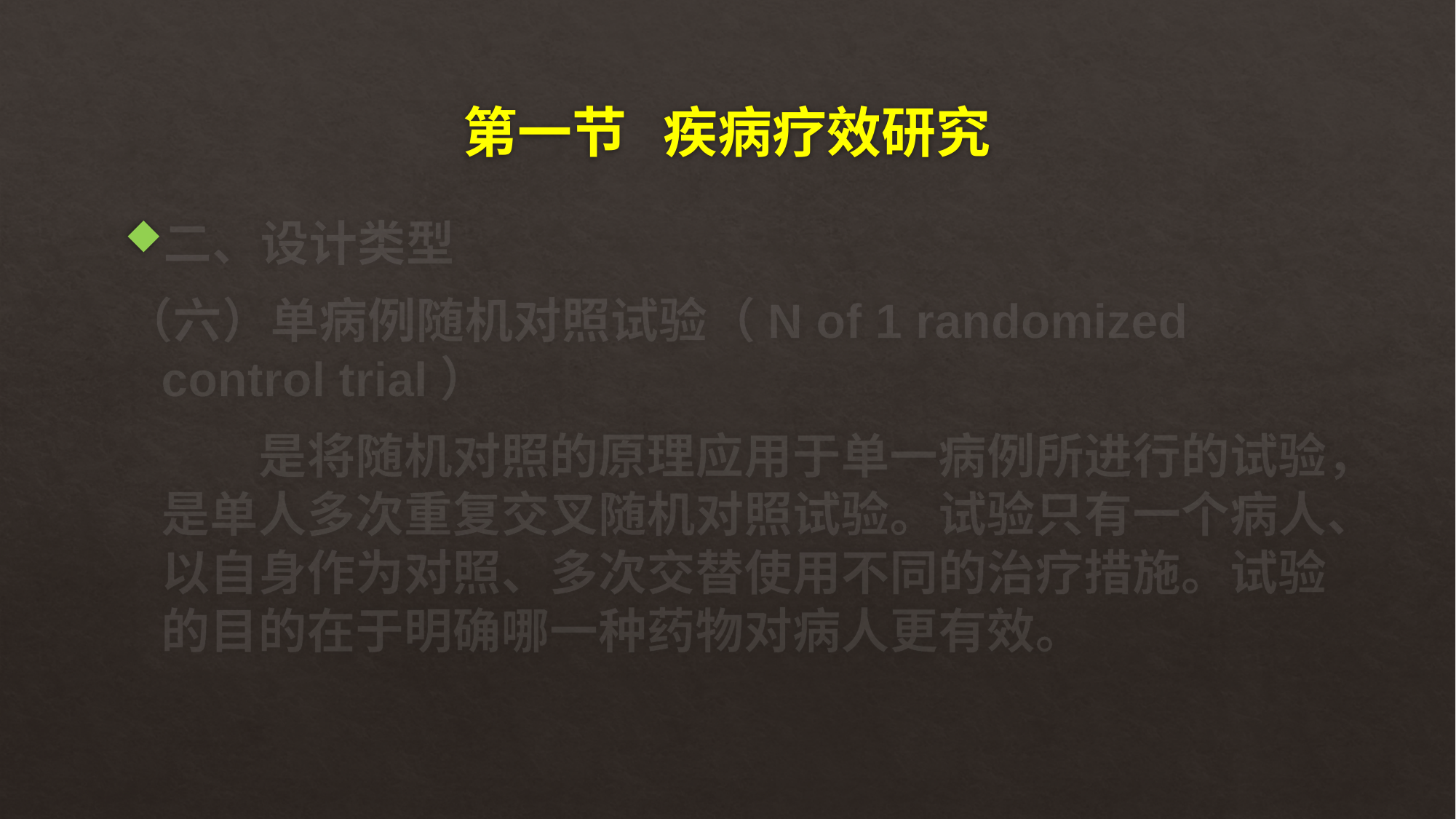

# 第一节   疾病疗效研究
二、设计类型
（六）单病例随机对照试验（N of 1 randomized control trial）
           是将随机对照的原理应用于单一病例所进行的试验，是单人多次重复交叉随机对照试验。试验只有一个病人、以自身作为对照、多次交替使用不同的治疗措施。试验的目的在于明确哪一种药物对病人更有效。